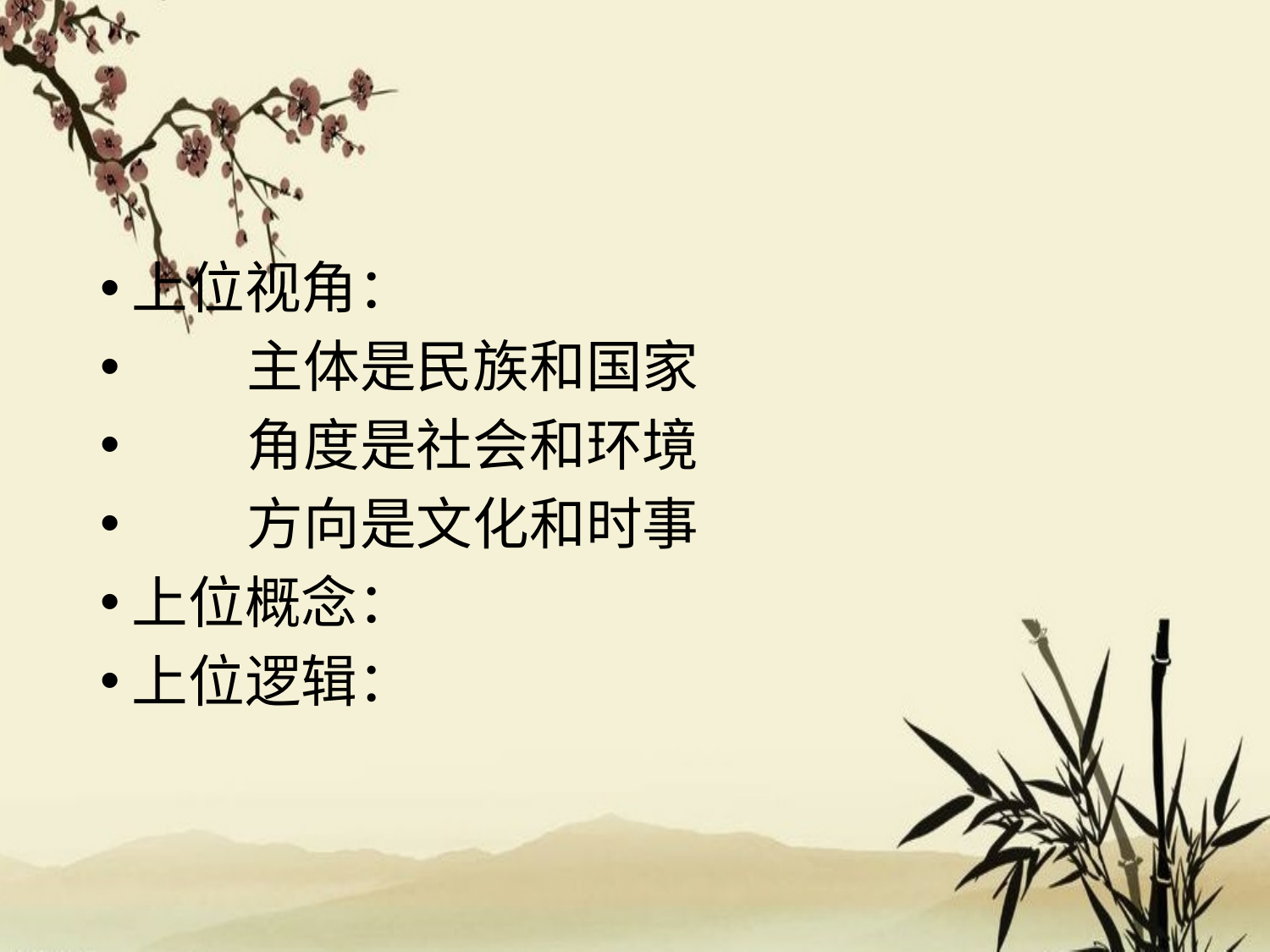

#
上位视角：
        主体是民族和国家
        角度是社会和环境
        方向是文化和时事
上位概念：
上位逻辑：